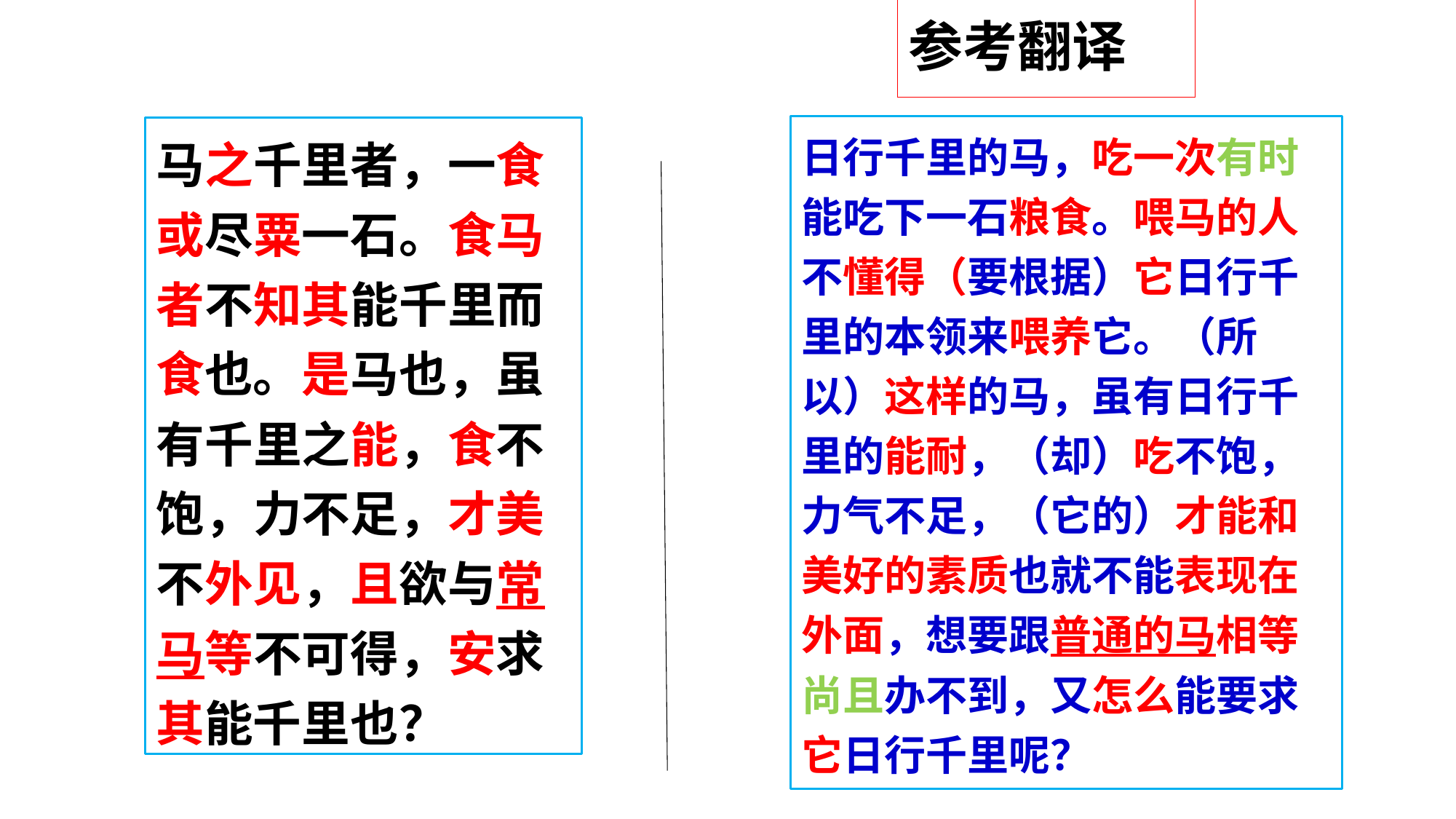

参考翻译
日行千里的马，吃一次有时能吃下一石粮食。喂马的人不懂得（要根据）它日行千里的本领来喂养它。（所以）这样的马，虽有日行千里的能耐，（却）吃不饱，力气不足，（它的）才能和美好的素质也就不能表现在外面，想要跟普通的马相等尚且办不到，又怎么能要求它日行千里呢？
马之千里者，一食或尽粟一石。食马者不知其能千里而食也。是马也，虽有千里之能，食不饱，力不足，才美不外见，且欲与常马等不可得，安求其能千里也？